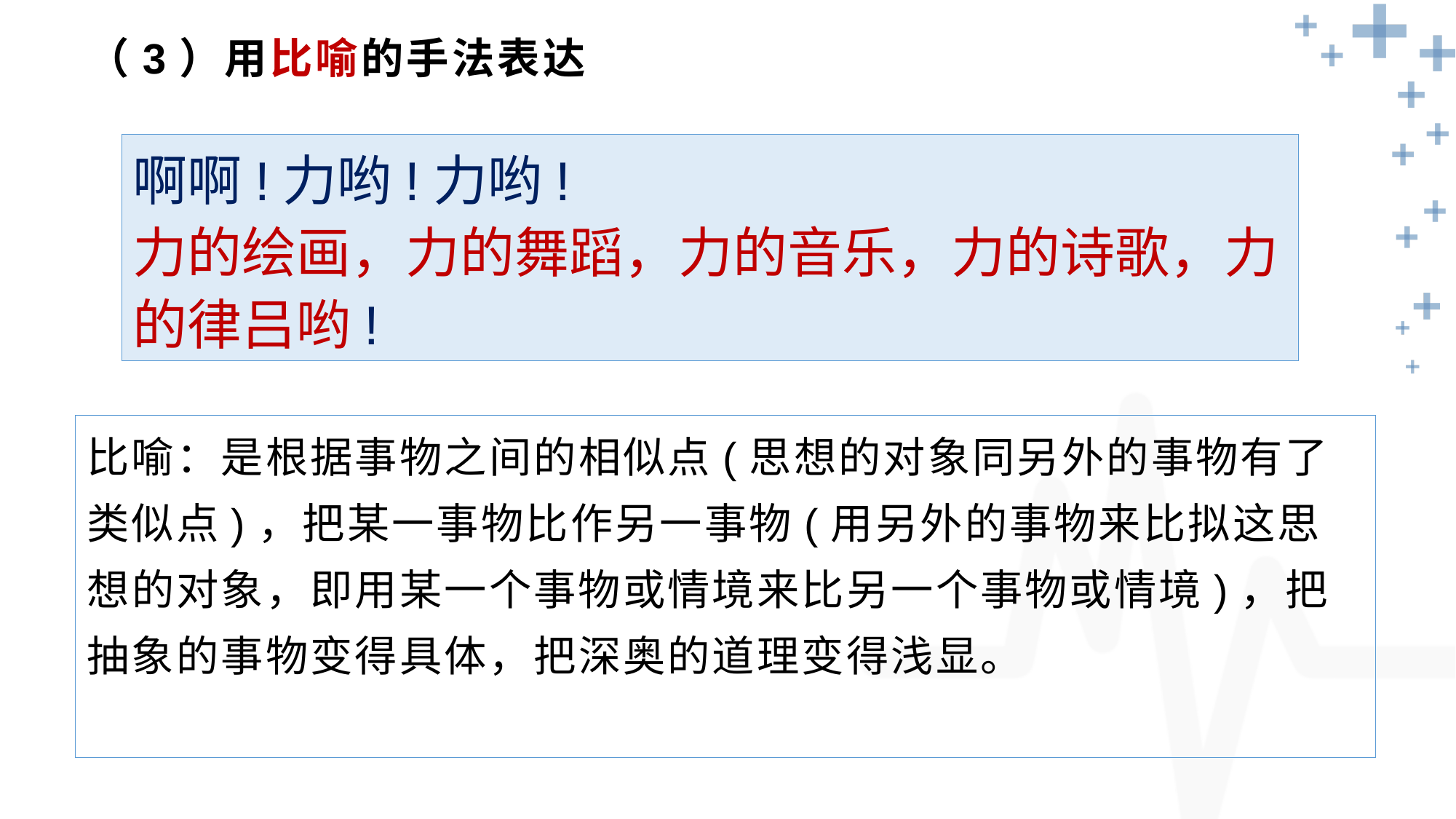

# （3）用比喻的手法表达
啊啊!力哟!力哟!
力的绘画，力的舞蹈，力的音乐，力的诗歌，力的律吕哟!
比喻：是根据事物之间的相似点(思想的对象同另外的事物有了类似点)，把某一事物比作另一事物(用另外的事物来比拟这思想的对象，即用某一个事物或情境来比另一个事物或情境)，把抽象的事物变得具体，把深奥的道理变得浅显。